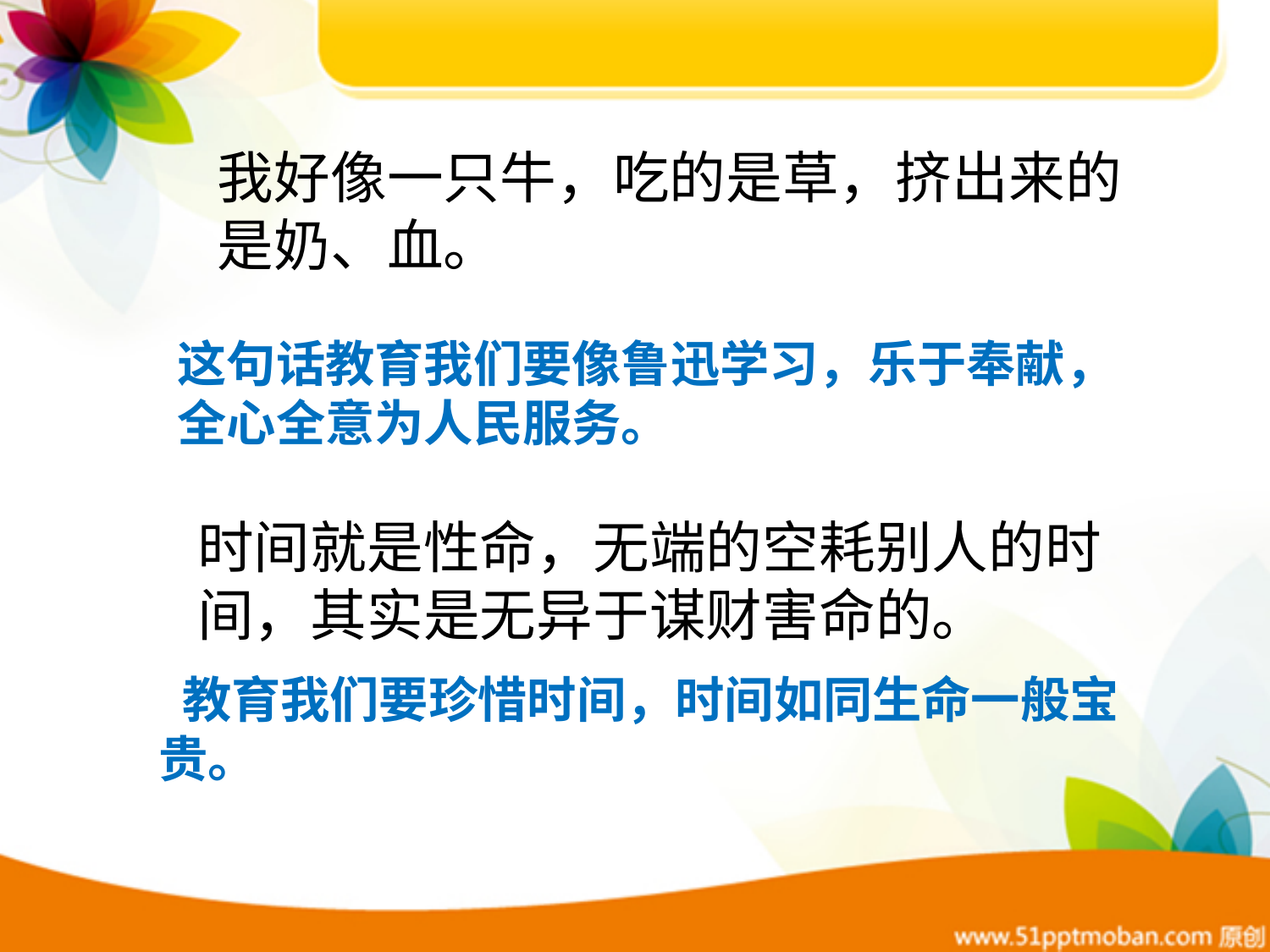

我好像一只牛，吃的是草，挤出来的是奶、血。
这句话教育我们要像鲁迅学习，乐于奉献，全心全意为人民服务。
时间就是性命，无端的空耗别人的时间，其实是无异于谋财害命的。
 教育我们要珍惜时间，时间如同生命一般宝贵。